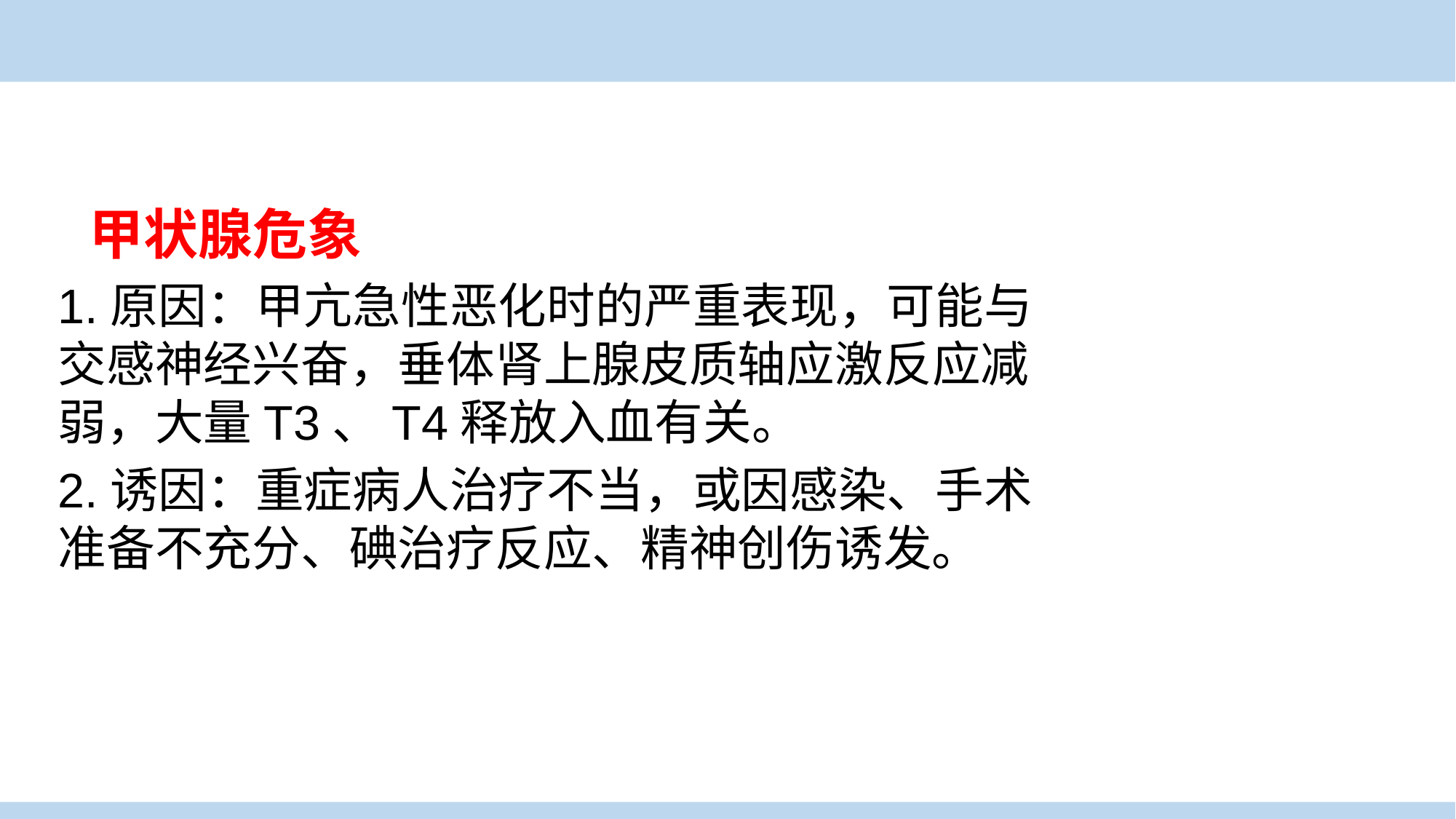

甲状腺危象
1.原因：甲亢急性恶化时的严重表现，可能与交感神经兴奋，垂体肾上腺皮质轴应激反应减弱，大量T3、T4释放入血有关。
2.诱因：重症病人治疗不当，或因感染、手术准备不充分、碘治疗反应、精神创伤诱发。